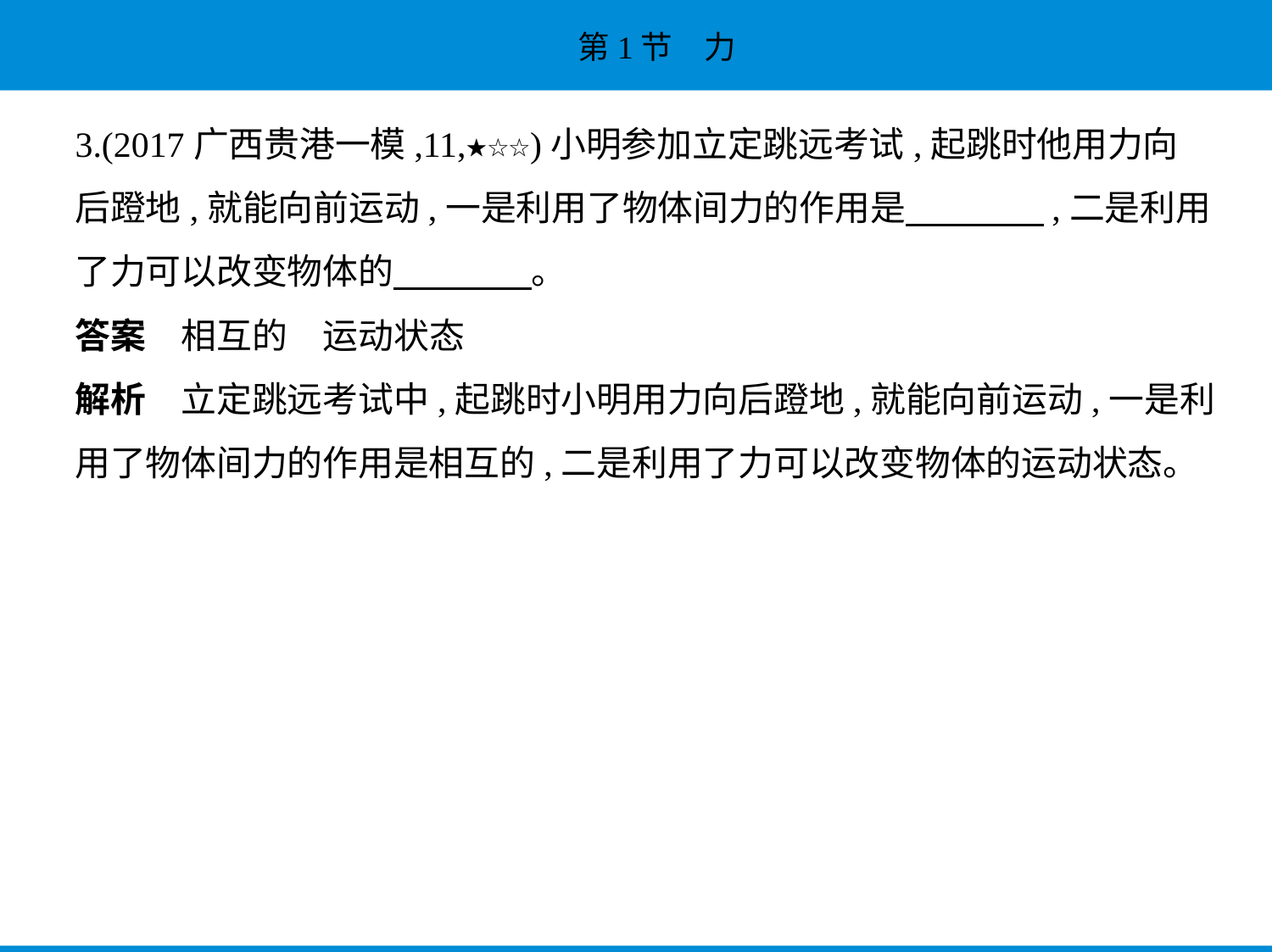

3.(2017广西贵港一模,11,★☆☆)小明参加立定跳远考试,起跳时他用力向
后蹬地,就能向前运动,一是利用了物体间力的作用是　　　    ,二是利用
了力可以改变物体的　　　    。
答案　相互的　运动状态
解析　立定跳远考试中,起跳时小明用力向后蹬地,就能向前运动,一是利
用了物体间力的作用是相互的,二是利用了力可以改变物体的运动状态。